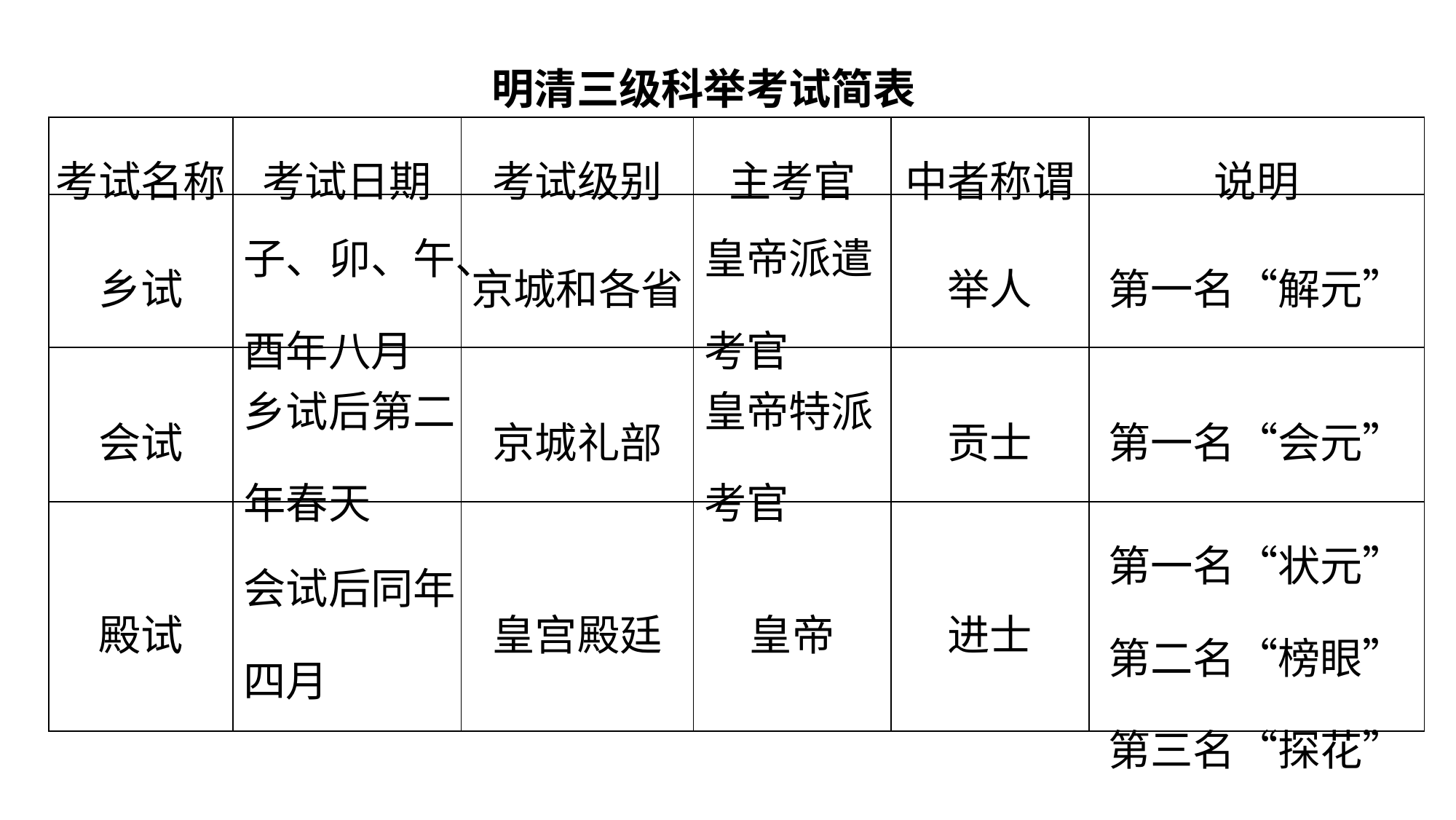

明清三级科举考试简表
| 考试名称 | 考试日期 | 考试级别 | 主考官 | 中者称谓 | 说明 |
| --- | --- | --- | --- | --- | --- |
| 乡试 | 子、卯、午、酉年八月 | 京城和各省 | 皇帝派遣考官 | 举人 | 第一名“解元” |
| 会试 | 乡试后第二年春天 | 京城礼部 | 皇帝特派考官 | 贡士 | 第一名“会元” |
| 殿试 | 会试后同年四月 | 皇宫殿廷 | 皇帝 | 进士 | 第一名“状元” 第二名“榜眼” 第三名“探花” |